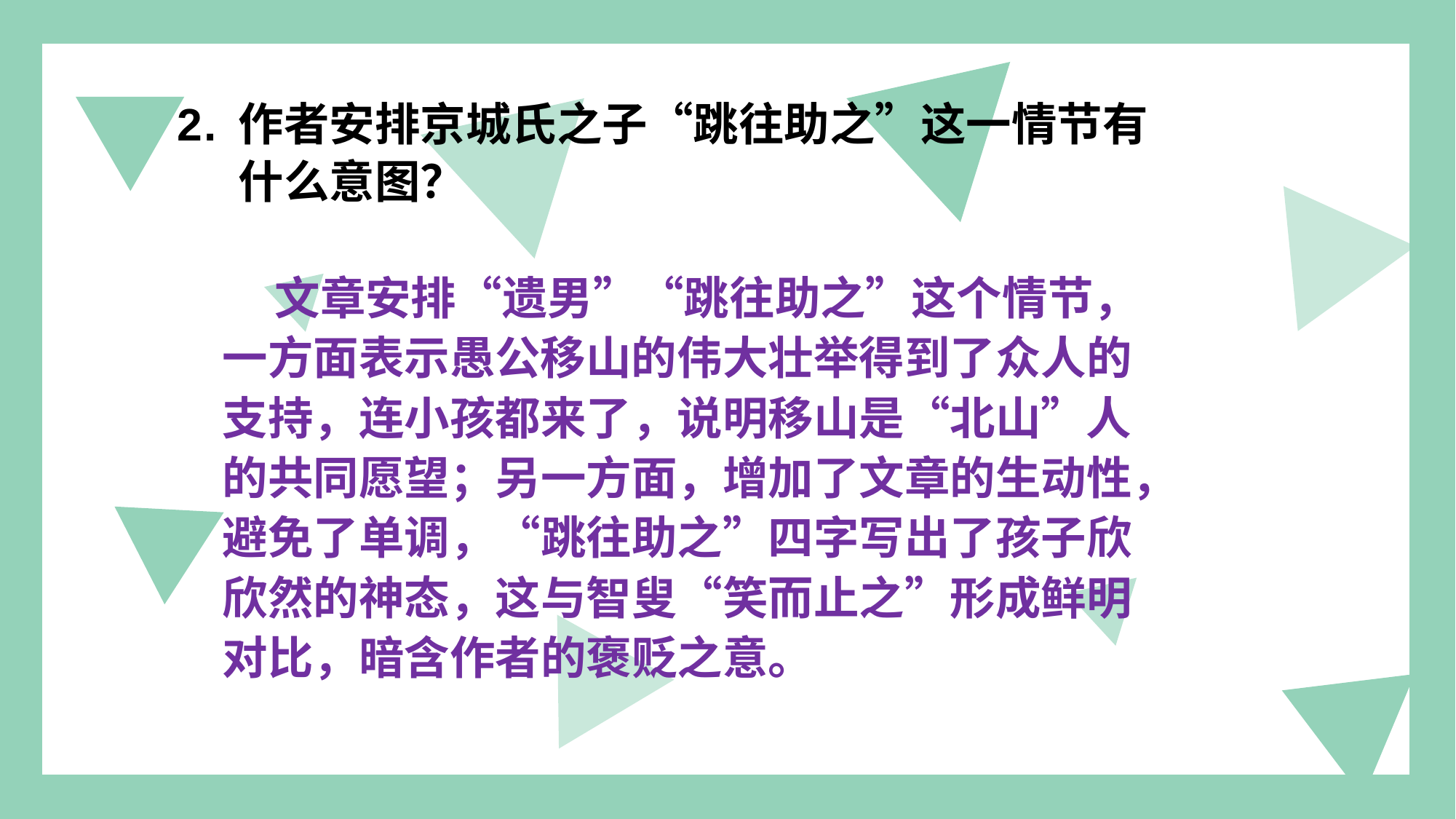

作者安排京城氏之子“跳往助之”这一情节有什么意图？

    文章安排“遗男”“跳往助之”这个情节，一方面表示愚公移山的伟大壮举得到了众人的支持，连小孩都来了，说明移山是“北山”人的共同愿望；另一方面，增加了文章的生动性，避免了单调，“跳往助之”四字写出了孩子欣欣然的神态，这与智叟“笑而止之”形成鲜明对比，暗含作者的褒贬之意。